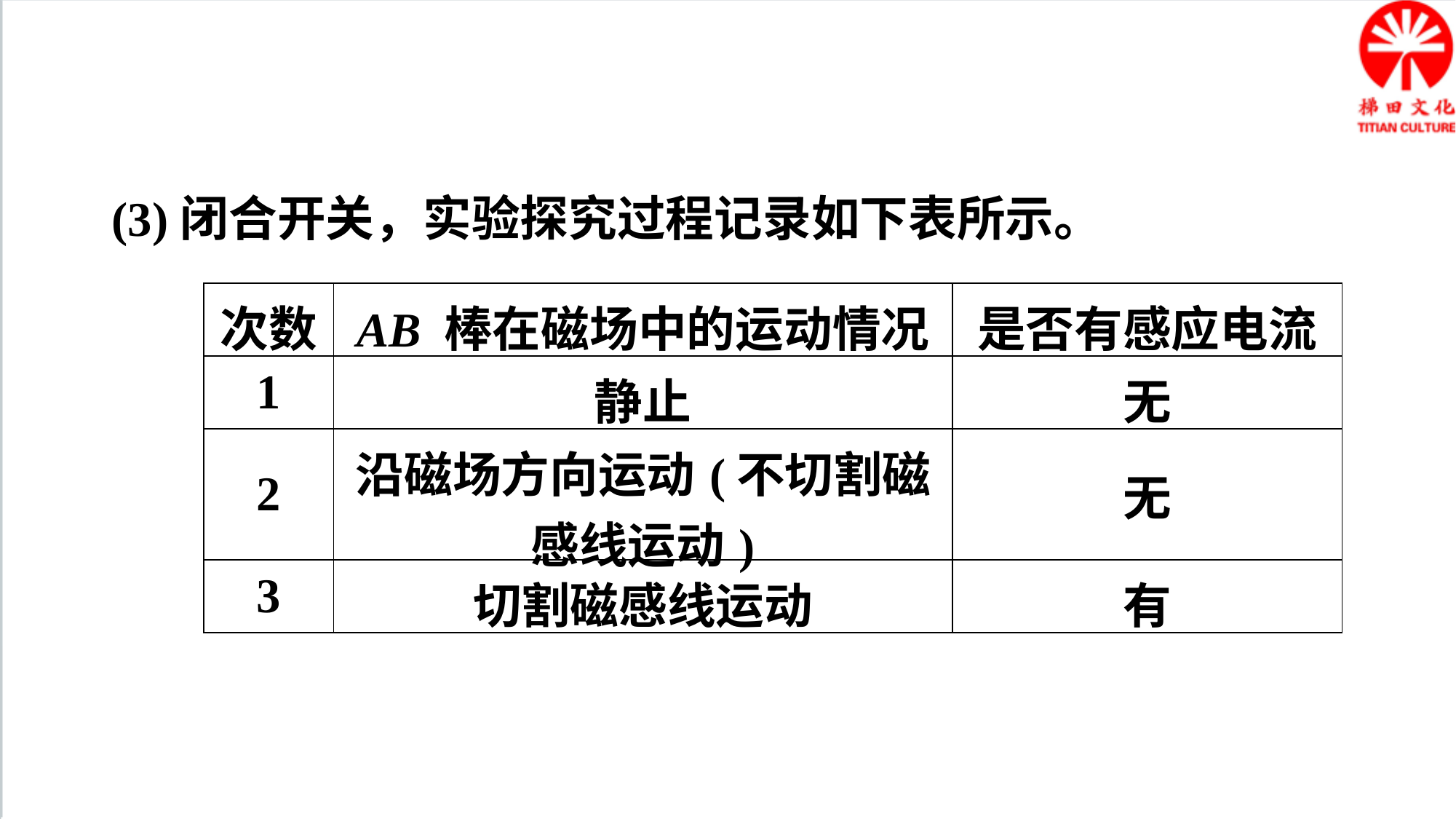

(3)闭合开关，实验探究过程记录如下表所示。
| 次数 | AB 棒在磁场中的运动情况 | 是否有感应电流 |
| --- | --- | --- |
| 1 | 静止 | 无 |
| 2 | 沿磁场方向运动(不切割磁感线运动) | 无 |
| 3 | 切割磁感线运动 | 有 |